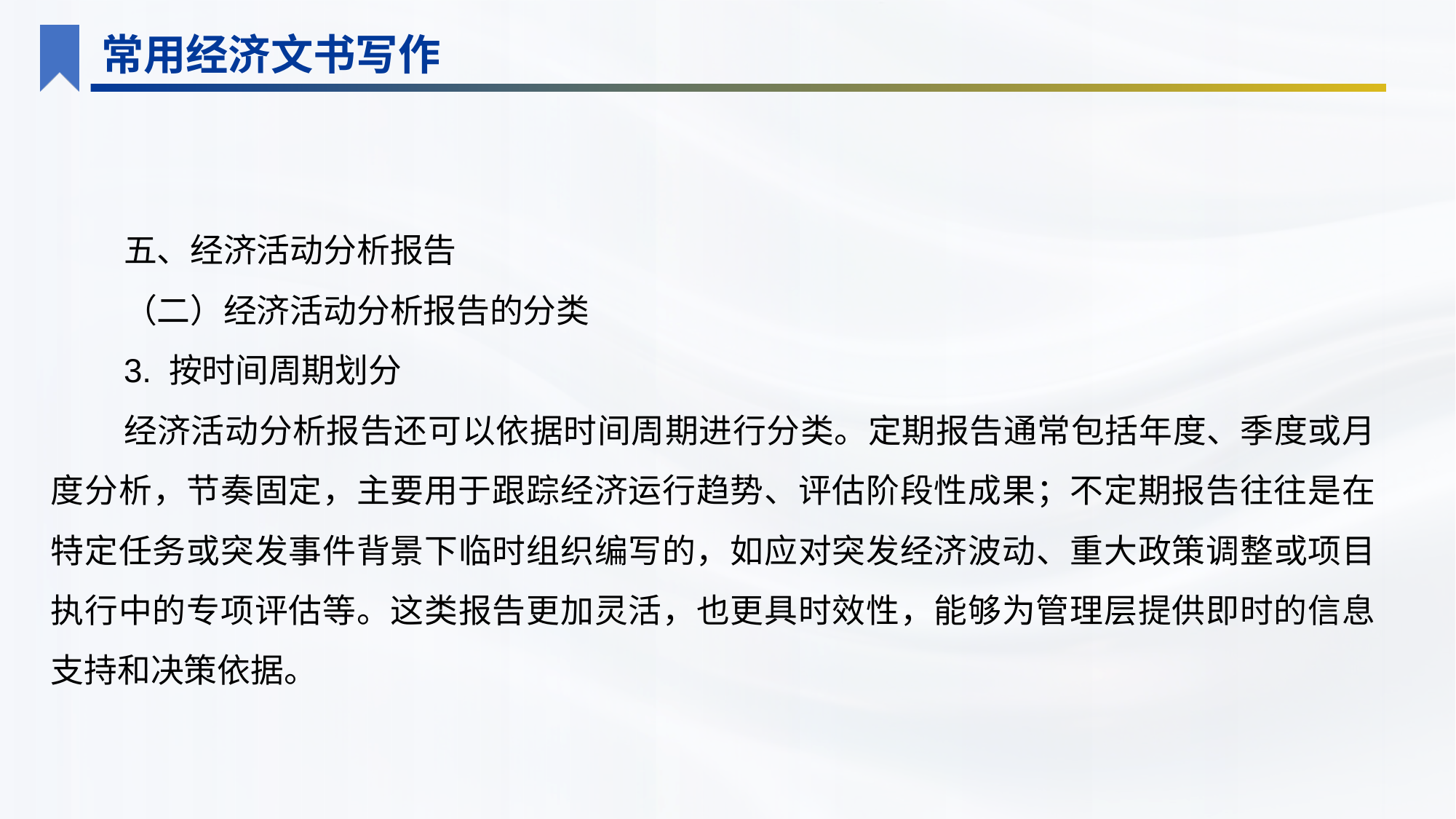

常用经济文书写作
五、经济活动分析报告
（二）经济活动分析报告的分类
3. 按时间周期划分
经济活动分析报告还可以依据时间周期进行分类。定期报告通常包括年度、季度或月度分析，节奏固定，主要用于跟踪经济运行趋势、评估阶段性成果；不定期报告往往是在特定任务或突发事件背景下临时组织编写的，如应对突发经济波动、重大政策调整或项目执行中的专项评估等。这类报告更加灵活，也更具时效性，能够为管理层提供即时的信息支持和决策依据。